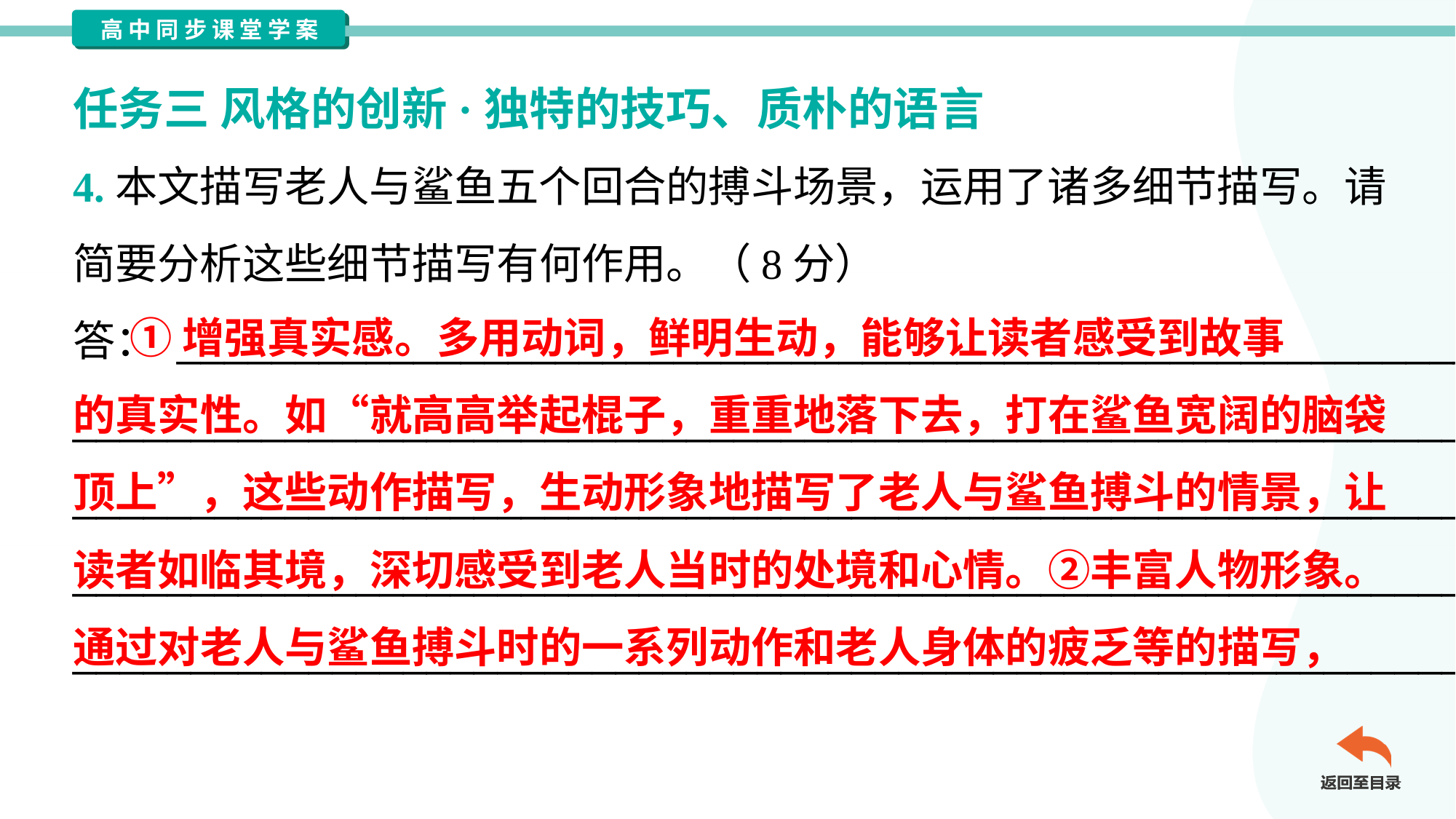

任务三 风格的创新·独特的技巧、质朴的语言
4.本文描写老人与鲨鱼五个回合的搏斗场景，运用了诸多细节描写。请
简要分析这些细节描写有何作用。（8分）
答： ________________________________________________________
_____________________________________________________________
_____________________________________________________________
_____________________________________________________________
_____________________________________________________________
      ①增强真实感。多用动词，鲜明生动，能够让读者感受到故事
的真实性。如“就高高举起棍子，重重地落下去，打在鲨鱼宽阔的脑袋
顶上”，这些动作描写，生动形象地描写了老人与鲨鱼搏斗的情景，让
读者如临其境，深切感受到老人当时的处境和心情。②丰富人物形象。
通过对老人与鲨鱼搏斗时的一系列动作和老人身体的疲乏等的描写，